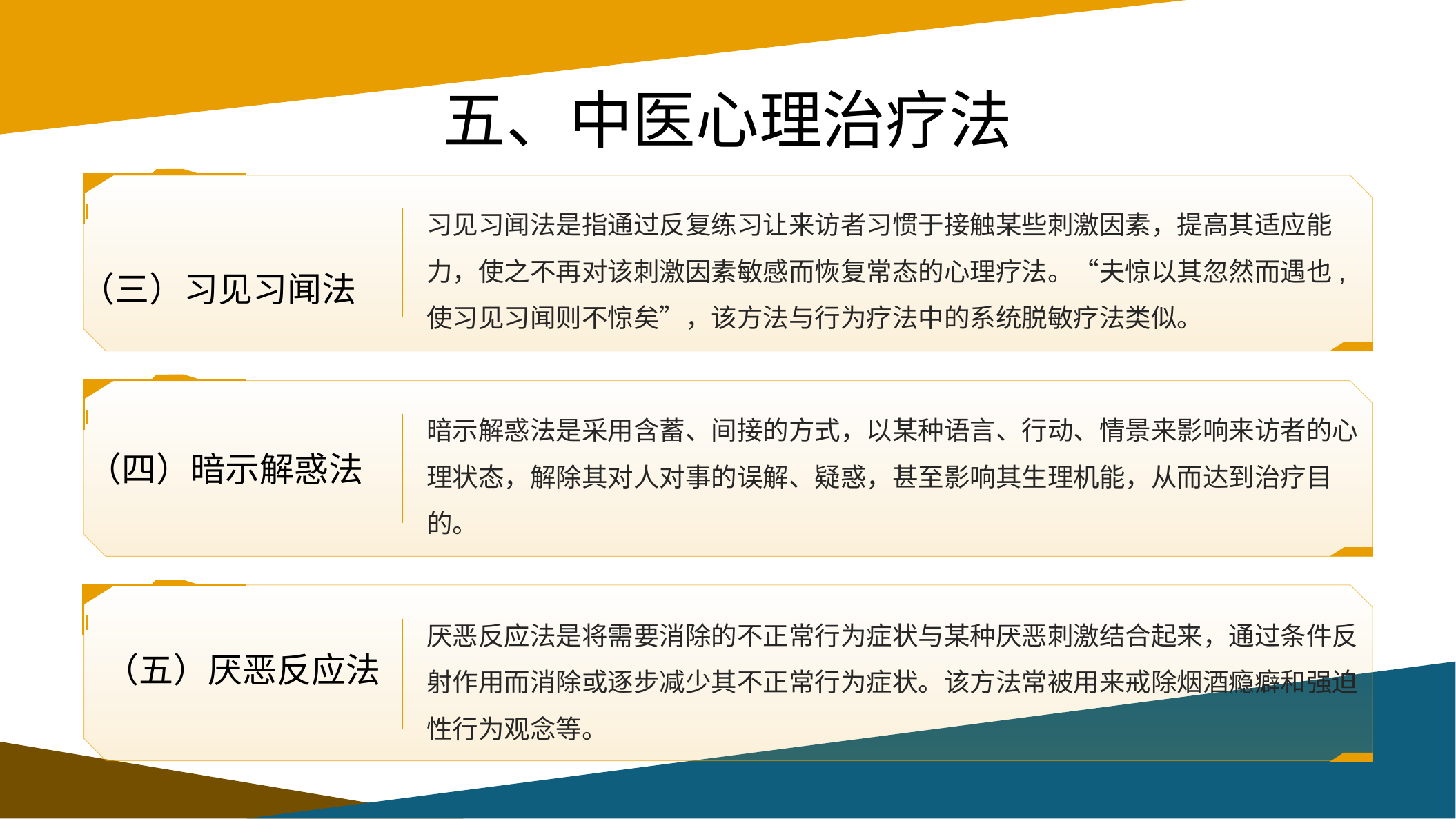

# 五、中医心理治疗法

（三）习见习闻法
习见习闻法是指通过反复练习让来访者习惯于接触某些刺激因素，提高其适应能力，使之不再对该刺激因素敏感而恢复常态的心理疗法。“夫惊以其忽然而遇也, 使习见习闻则不惊矣”，该方法与行为疗法中的系统脱敏疗法类似。

（四）暗示解惑法
暗示解惑法是采用含蓄、间接的方式，以某种语言、行动、情景来影响来访者的心理状态，解除其对人对事的误解、疑惑，甚至影响其生理机能，从而达到治疗目的。

（五）厌恶反应法

厌恶反应法是将需要消除的不正常行为症状与某种厌恶刺激结合起来，通过条件反射作用而消除或逐步减少其不正常行为症状。该方法常被用来戒除烟酒瘾癖和强迫性行为观念等。